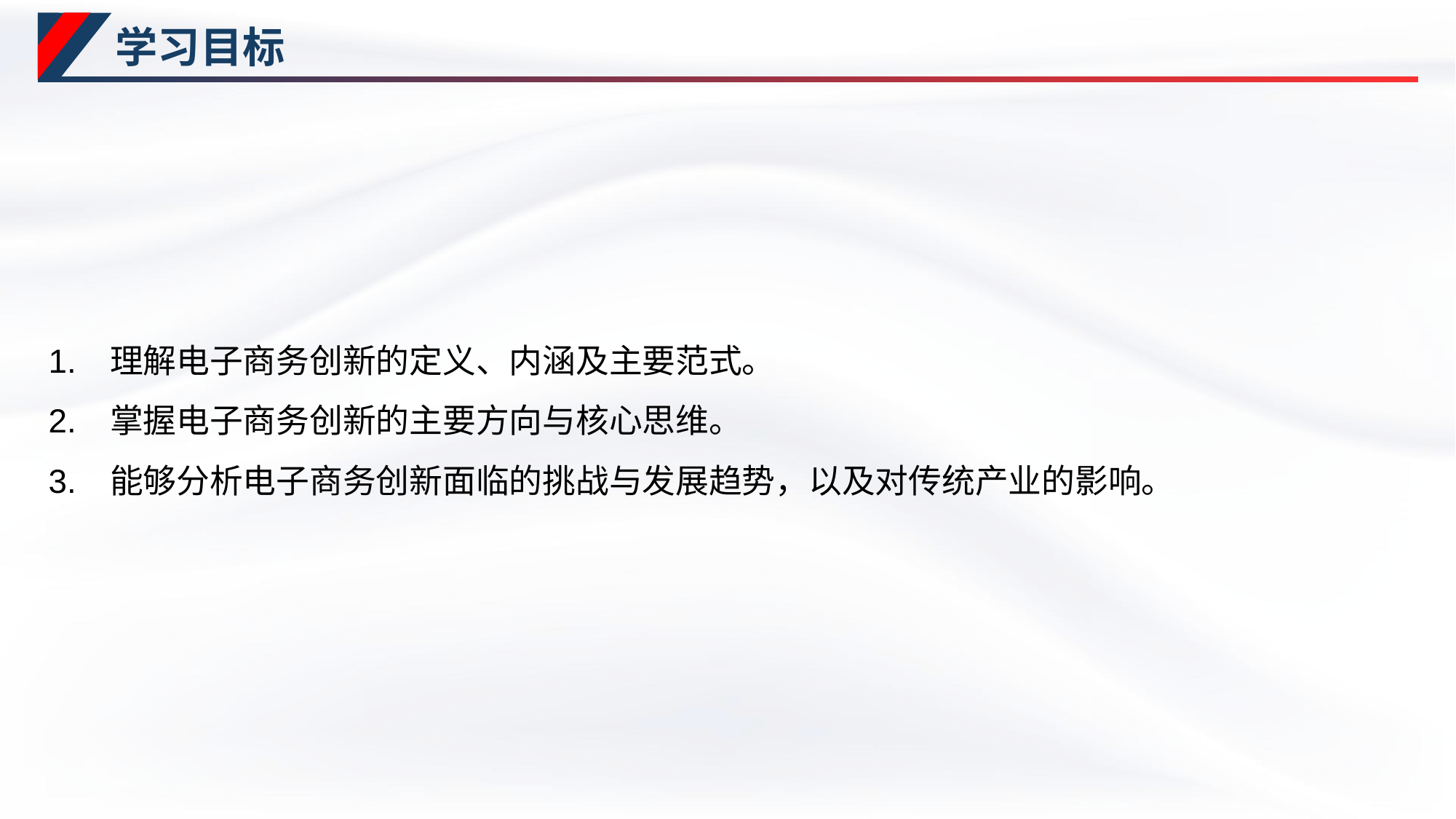

理解电子商务创新的定义、内涵及主要范式。
掌握电子商务创新的主要方向与核心思维。
能够分析电子商务创新面临的挑战与发展趋势，以及对传统产业的影响。